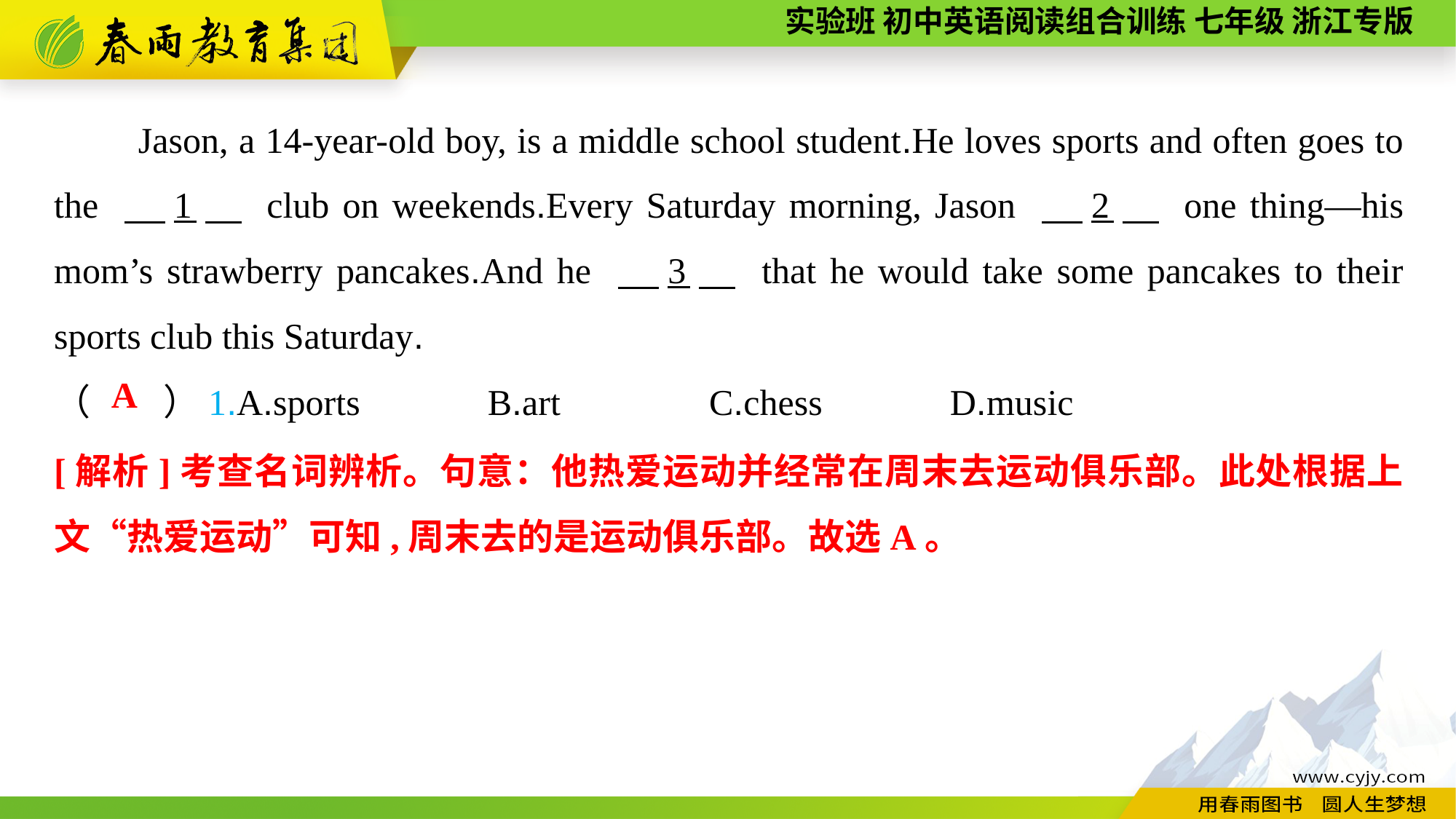

Jason, a 14-year-old boy, is a middle school student.He loves sports and often goes to the 　1　 club on weekends.Every Saturday morning, Jason 　2　 one thing—his mom’s strawberry pancakes.And he 　3　 that he would take some pancakes to their sports club this Saturday.
（　　）1.A.sports              B.art	            C.chess              D.music
A
[解析]考查名词辨析。句意：他热爱运动并经常在周末去运动俱乐部。此处根据上文“热爱运动”可知,周末去的是运动俱乐部。故选A。